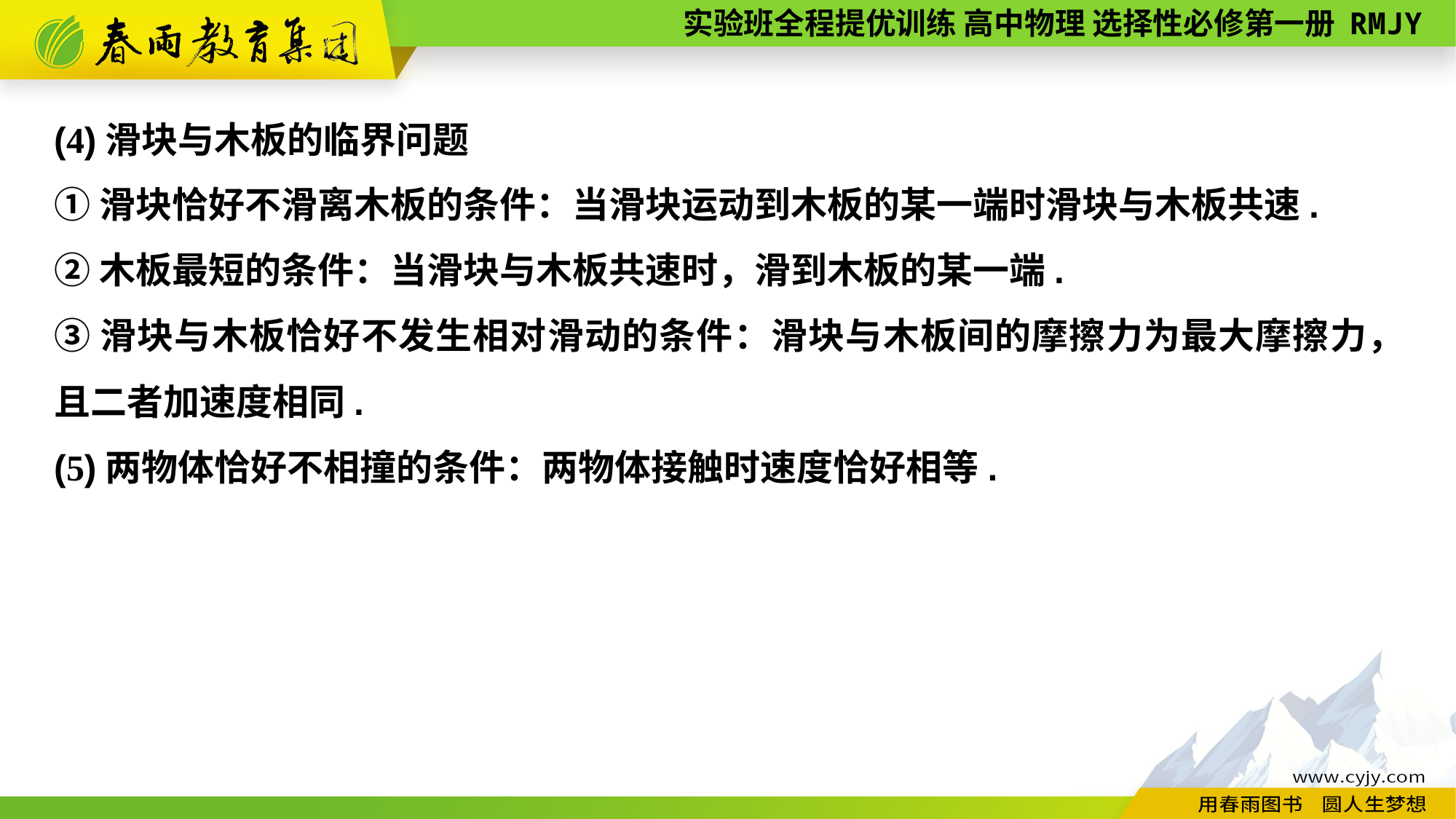

(4)滑块与木板的临界问题
①滑块恰好不滑离木板的条件：当滑块运动到木板的某一端时滑块与木板共速.
②木板最短的条件：当滑块与木板共速时，滑到木板的某一端.
③滑块与木板恰好不发生相对滑动的条件：滑块与木板间的摩擦力为最大摩擦力，且二者加速度相同.
(5)两物体恰好不相撞的条件：两物体接触时速度恰好相等.